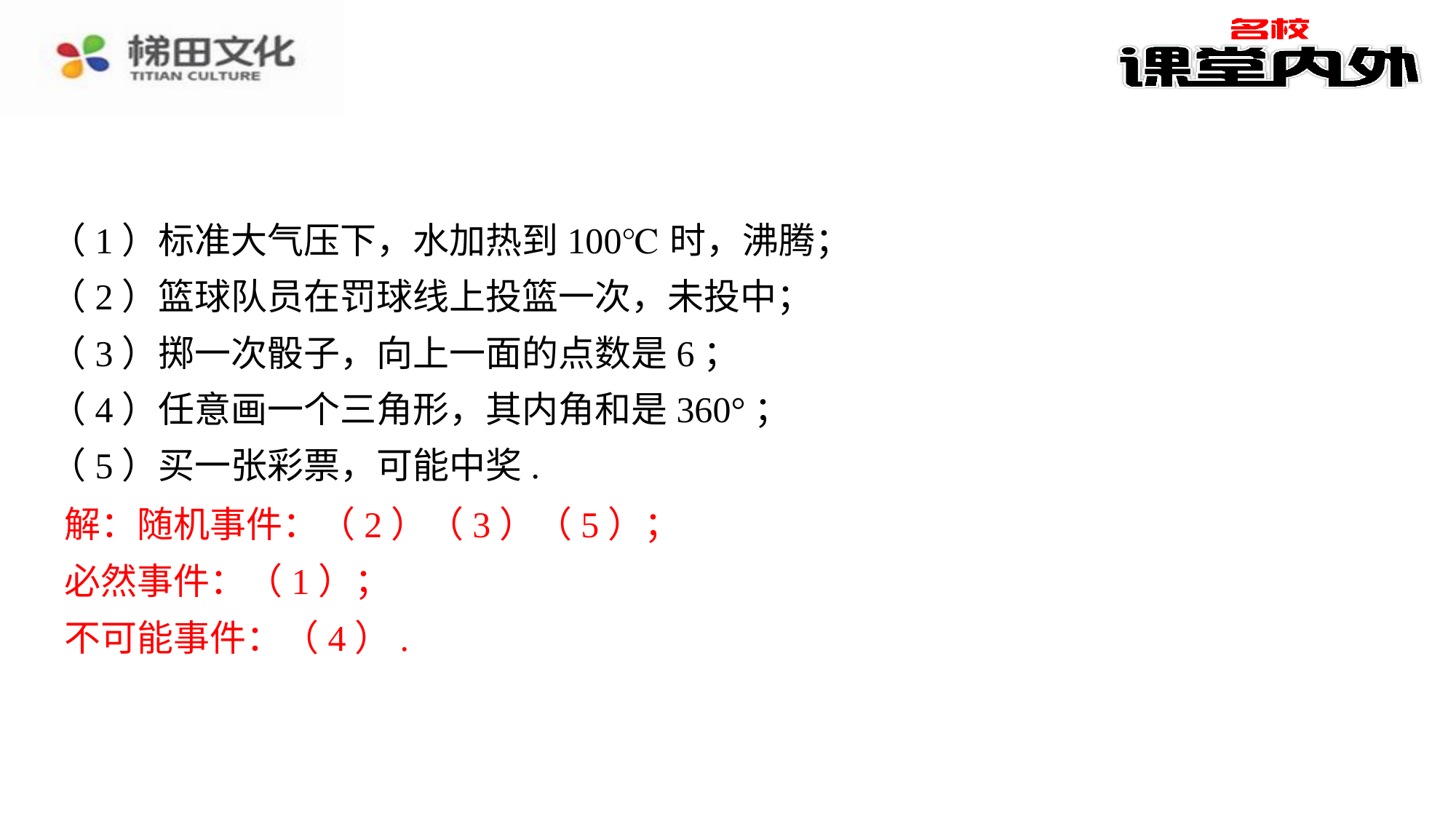

（1）标准大气压下，水加热到100℃时，沸腾；
（2）篮球队员在罚球线上投篮一次，未投中；
（3）掷一次骰子，向上一面的点数是6；
（4）任意画一个三角形，其内角和是360°；
（5）买一张彩票，可能中奖.
解：随机事件：（2）（3）（5）；⁠
必然事件：（1）；⁠
不可能事件：（4）.⁠
解：随机事件：（2）（3）（5）；
必然事件：（1）；
不可能事件：（4）.